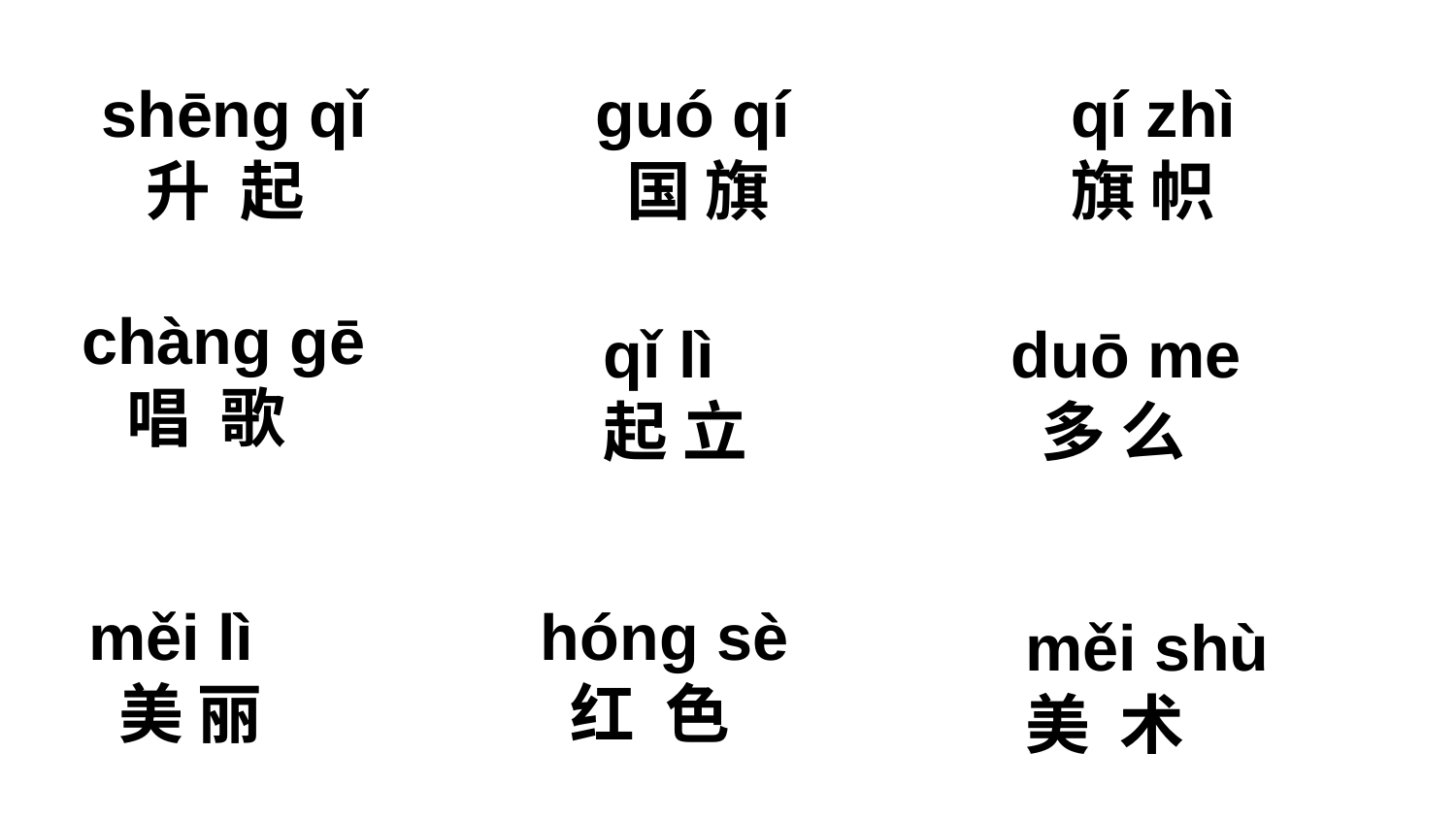

shēnɡ qǐ
  升  起
qí zhì
旗 帜
ɡuó qí
 国 旗
chànɡ ɡē
  唱  歌
qǐ lì
起 立
duō me
 多 么
hónɡ sè
 红  色
měi lì
 美 丽
měi shù
美  术